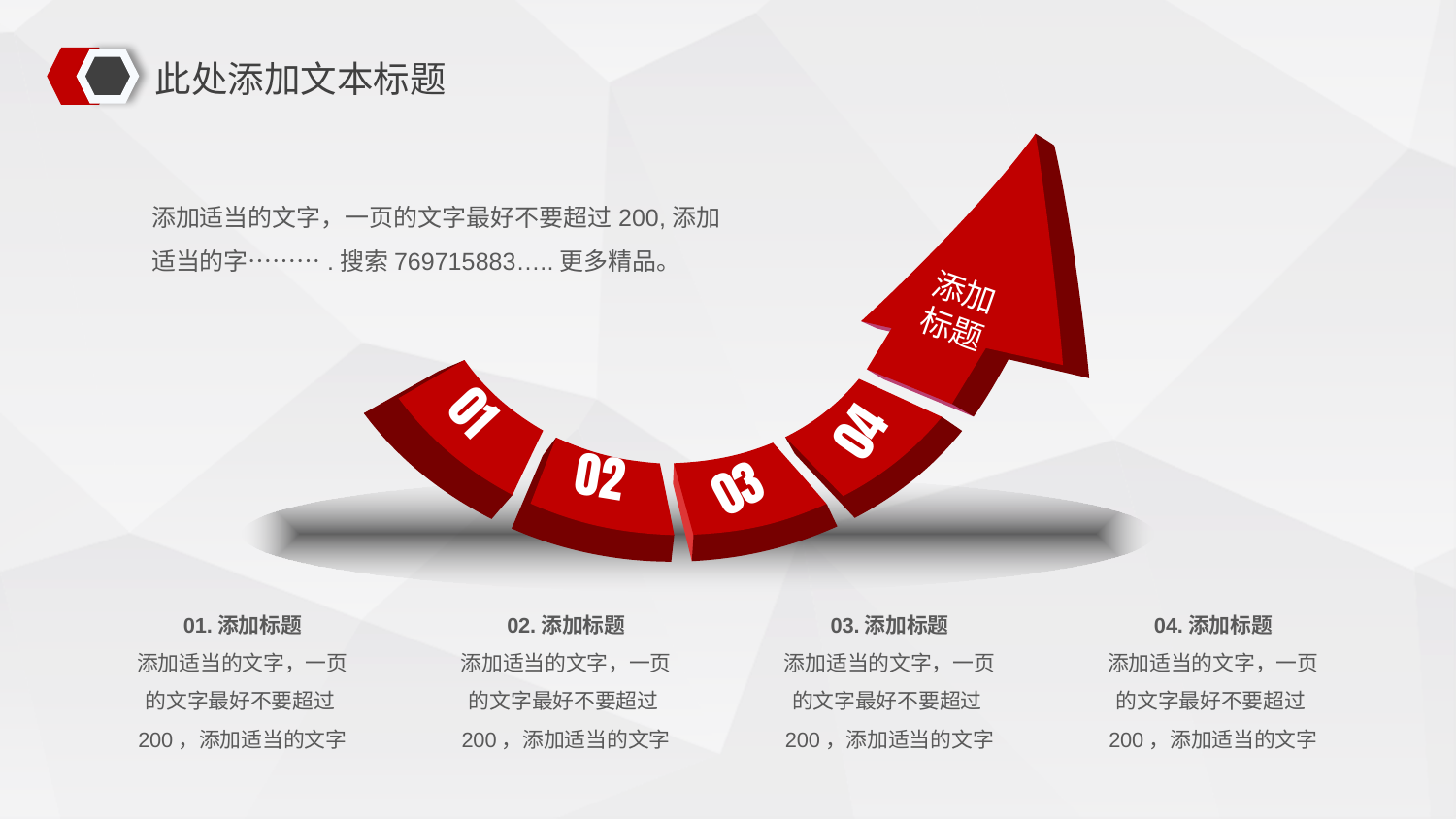

此处添加文本标题

添加适当的文字，一页的文字最好不要超过200,添加适当的字……….搜索769715883…..更多精品。
添加
标题
01

04
02
03

01.添加标题
添加适当的文字，一页的文字最好不要超过200，添加适当的文字
02.添加标题
添加适当的文字，一页的文字最好不要超过200，添加适当的文字
03.添加标题
添加适当的文字，一页的文字最好不要超过200，添加适当的文字
04.添加标题
添加适当的文字，一页的文字最好不要超过200，添加适当的文字